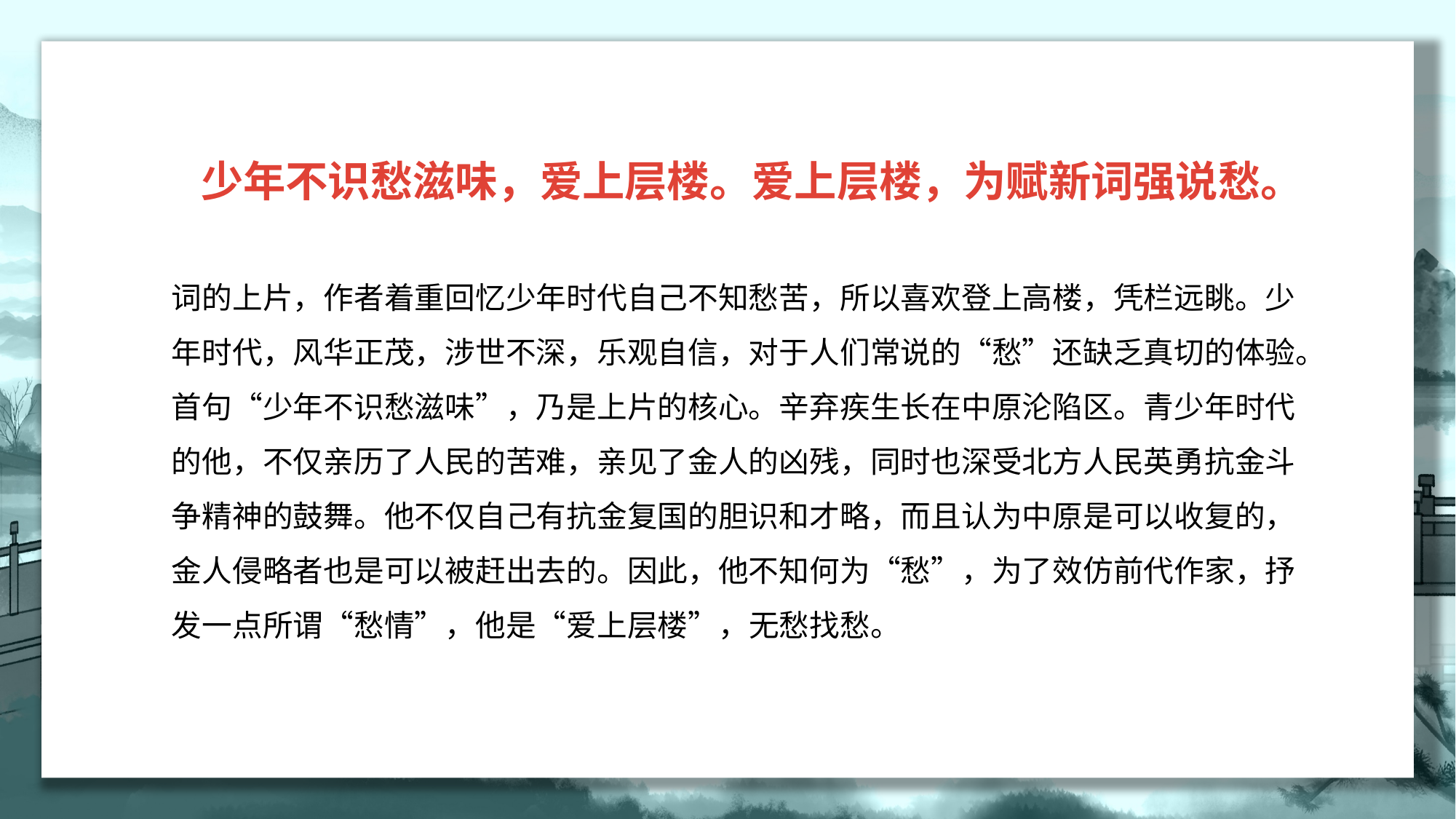

少年不识愁滋味，爱上层楼。爱上层楼，为赋新词强说愁。
词的上片，作者着重回忆少年时代自己不知愁苦，所以喜欢登上高楼，凭栏远眺。少年时代，风华正茂，涉世不深，乐观自信，对于人们常说的“愁”还缺乏真切的体验。首句“少年不识愁滋味”，乃是上片的核心。辛弃疾生长在中原沦陷区。青少年时代的他，不仅亲历了人民的苦难，亲见了金人的凶残，同时也深受北方人民英勇抗金斗争精神的鼓舞。他不仅自己有抗金复国的胆识和才略，而且认为中原是可以收复的，金人侵略者也是可以被赶出去的。因此，他不知何为“愁”，为了效仿前代作家，抒发一点所谓“愁情”，他是“爱上层楼”，无愁找愁。